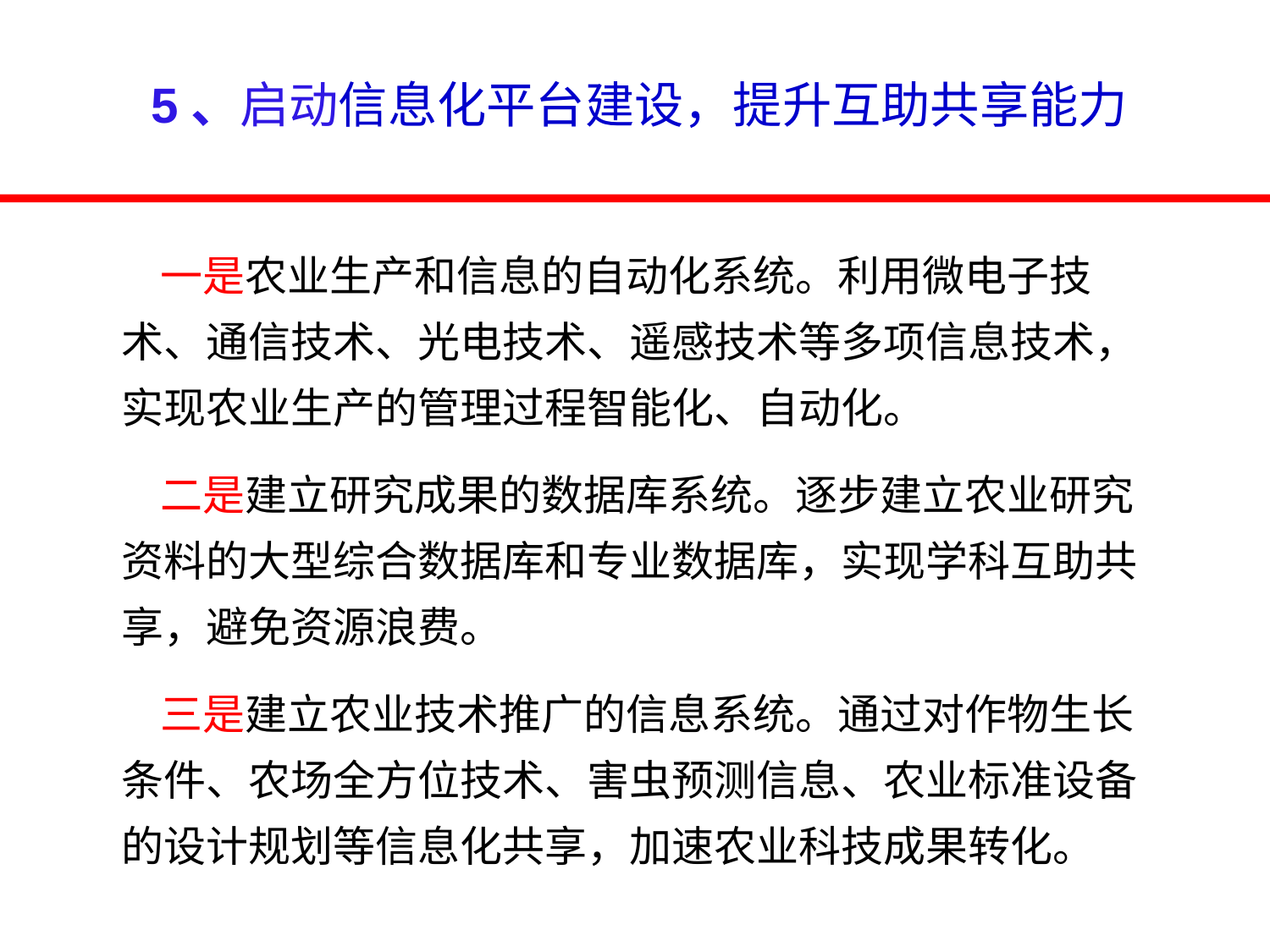

5、启动信息化平台建设，提升互助共享能力

   一是农业生产和信息的自动化系统。利用微电子技术、通信技术、光电技术、遥感技术等多项信息技术，实现农业生产的管理过程智能化、自动化。
   二是建立研究成果的数据库系统。逐步建立农业研究资料的大型综合数据库和专业数据库，实现学科互助共享，避免资源浪费。
   三是建立农业技术推广的信息系统。通过对作物生长条件、农场全方位技术、害虫预测信息、农业标准设备的设计规划等信息化共享，加速农业科技成果转化。